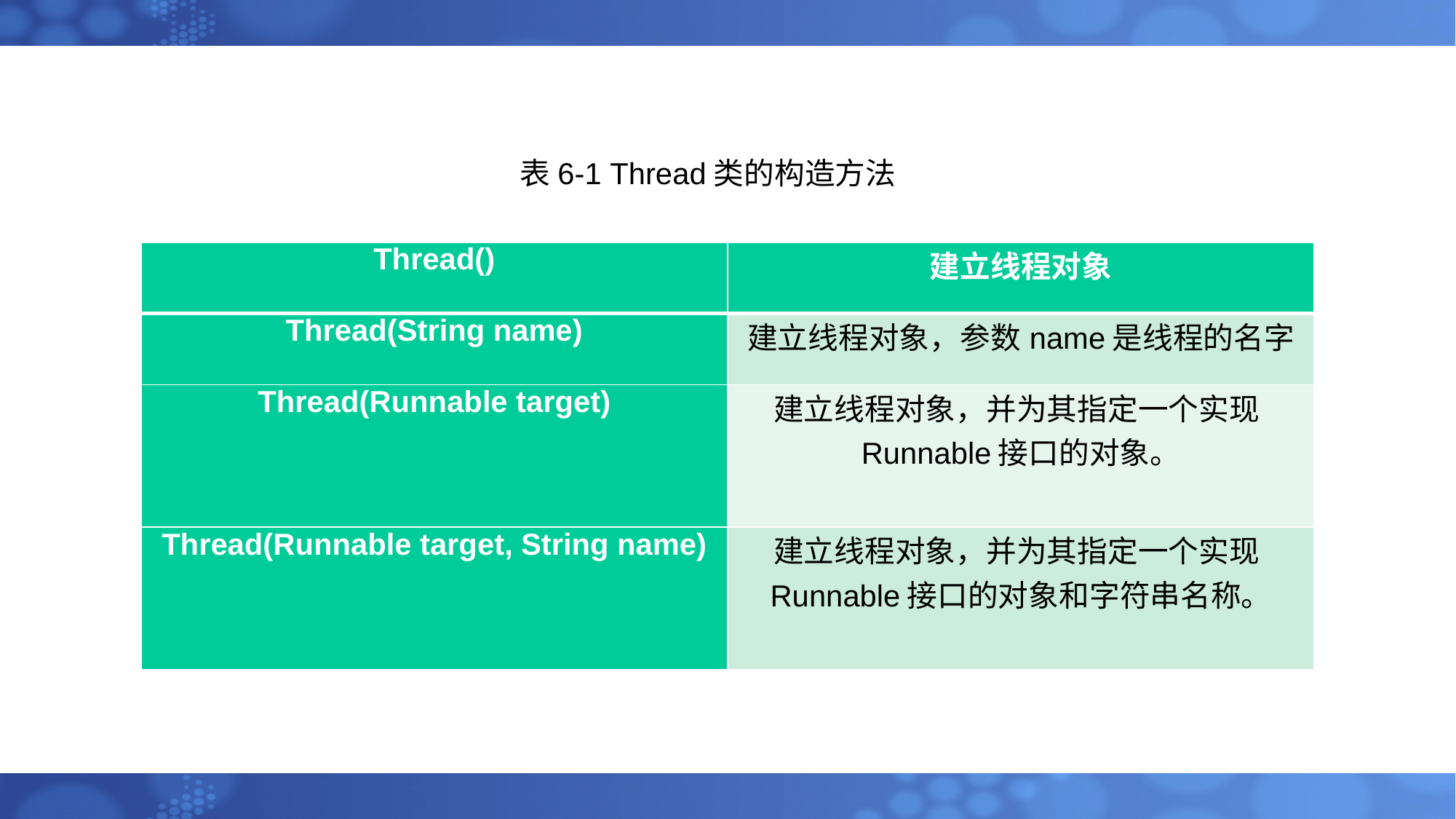

表6-1 Thread类的构造方法
| Thread() | 建立线程对象 |
| --- | --- |
| Thread(String name) | 建立线程对象，参数name是线程的名字 |
| Thread(Runnable target) | 建立线程对象，并为其指定一个实现Runnable接口的对象。 |
| Thread(Runnable target, String name) | 建立线程对象，并为其指定一个实现Runnable接口的对象和字符串名称。 |